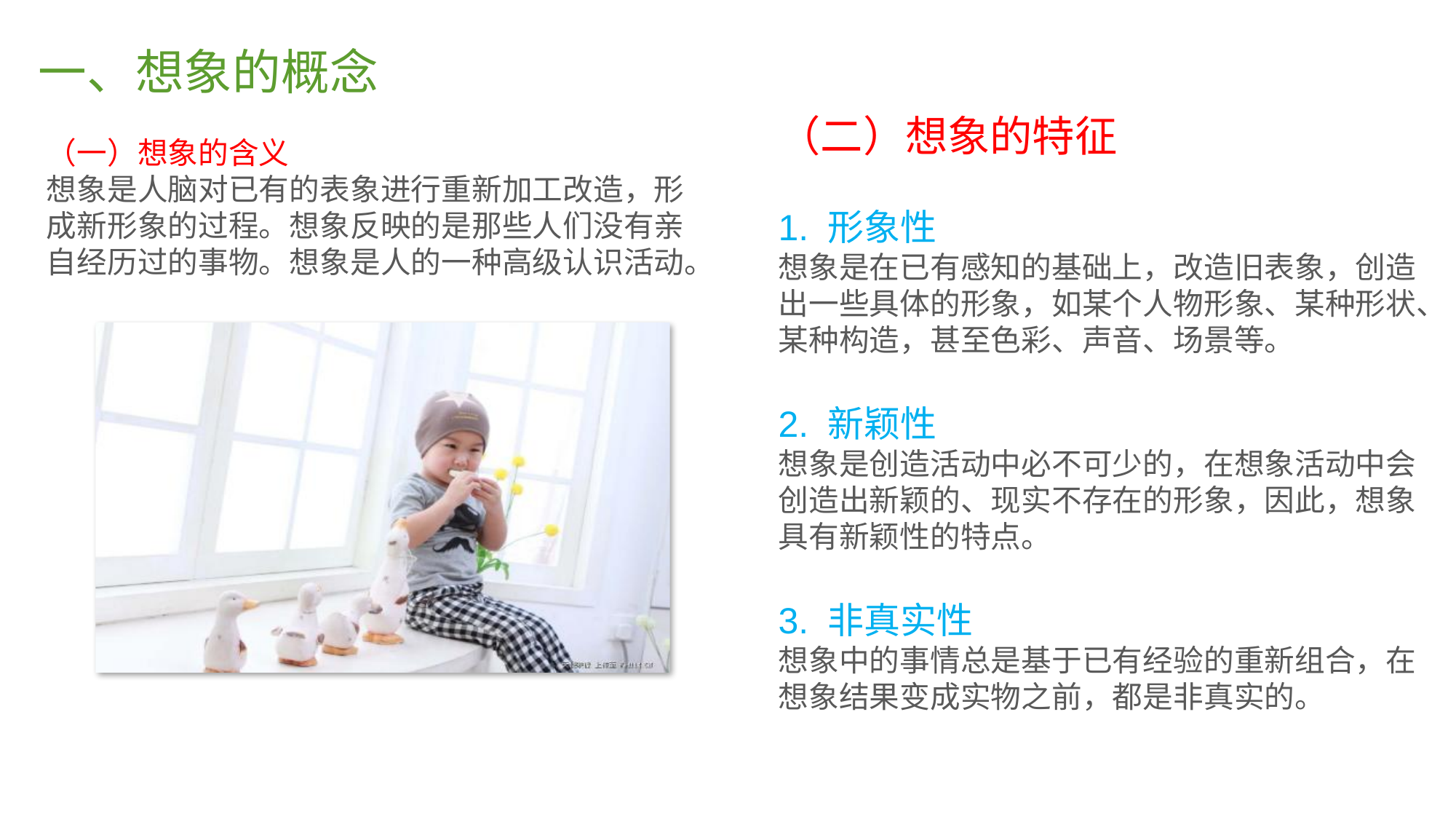

一、想象的概念
（二）想象的特征

1. 形象性
想象是在已有感知的基础上，改造旧表象，创造出一些具体的形象，如某个人物形象、某种形状、某种构造，甚至色彩、声音、场景等。

2. 新颖性
想象是创造活动中必不可少的，在想象活动中会创造出新颖的、现实不存在的形象，因此，想象具有新颖性的特点。

3. 非真实性
想象中的事情总是基于已有经验的重新组合，在想象结果变成实物之前，都是非真实的。
（一）想象的含义
想象是人脑对已有的表象进行重新加工改造，形成新形象的过程。想象反映的是那些人们没有亲自经历过的事物。想象是人的一种高级认识活动。